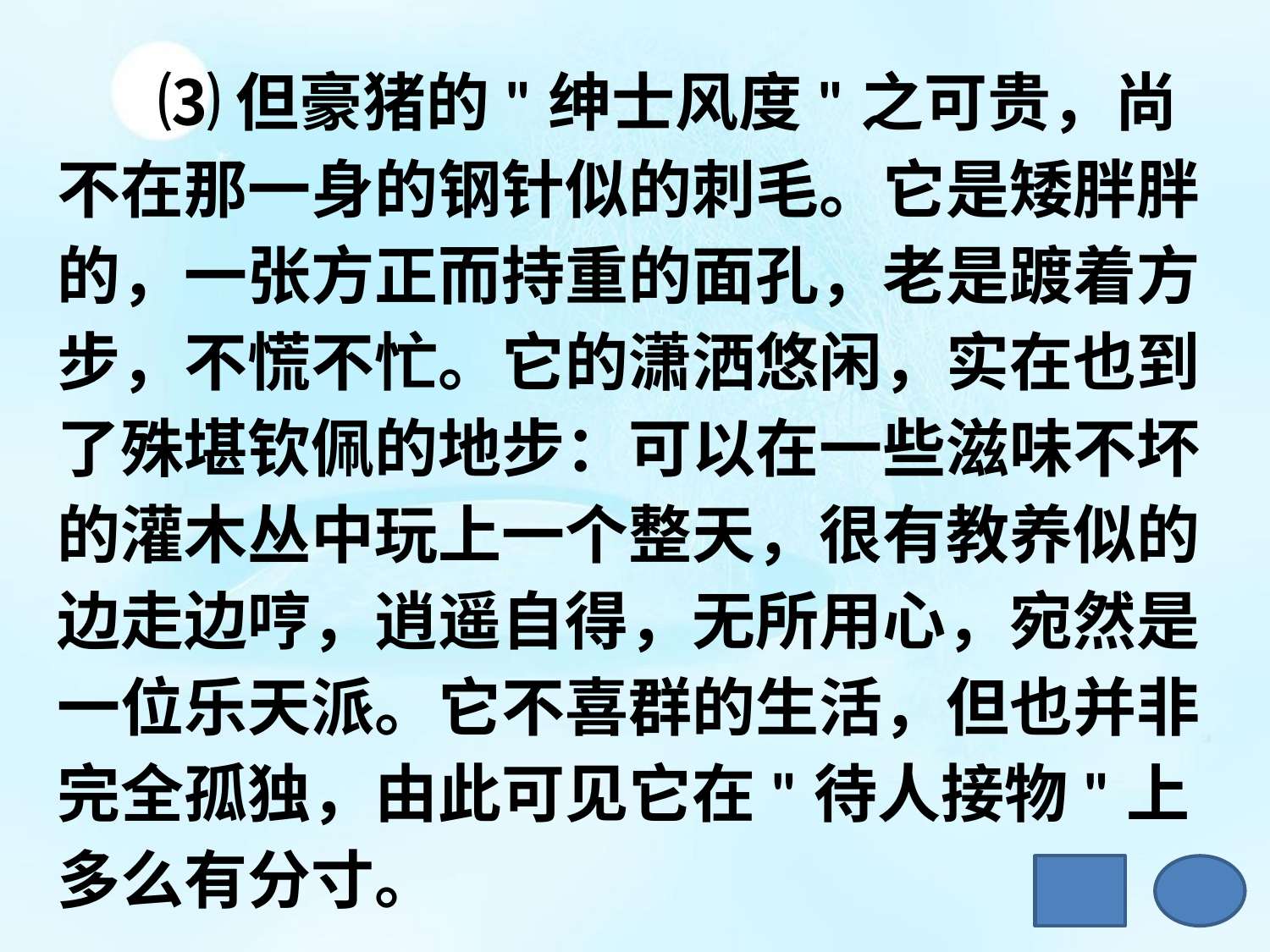

⑶但豪猪的"绅士风度"之可贵，尚不在那一身的钢针似的刺毛。它是矮胖胖的，一张方正而持重的面孔，老是踱着方步，不慌不忙。它的潇洒悠闲，实在也到了殊堪钦佩的地步：可以在一些滋味不坏的灌木丛中玩上一个整天，很有教养似的边走边哼，逍遥自得，无所用心，宛然是一位乐天派。它不喜群的生活，但也并非完全孤独，由此可见它在"待人接物"上多么有分寸。